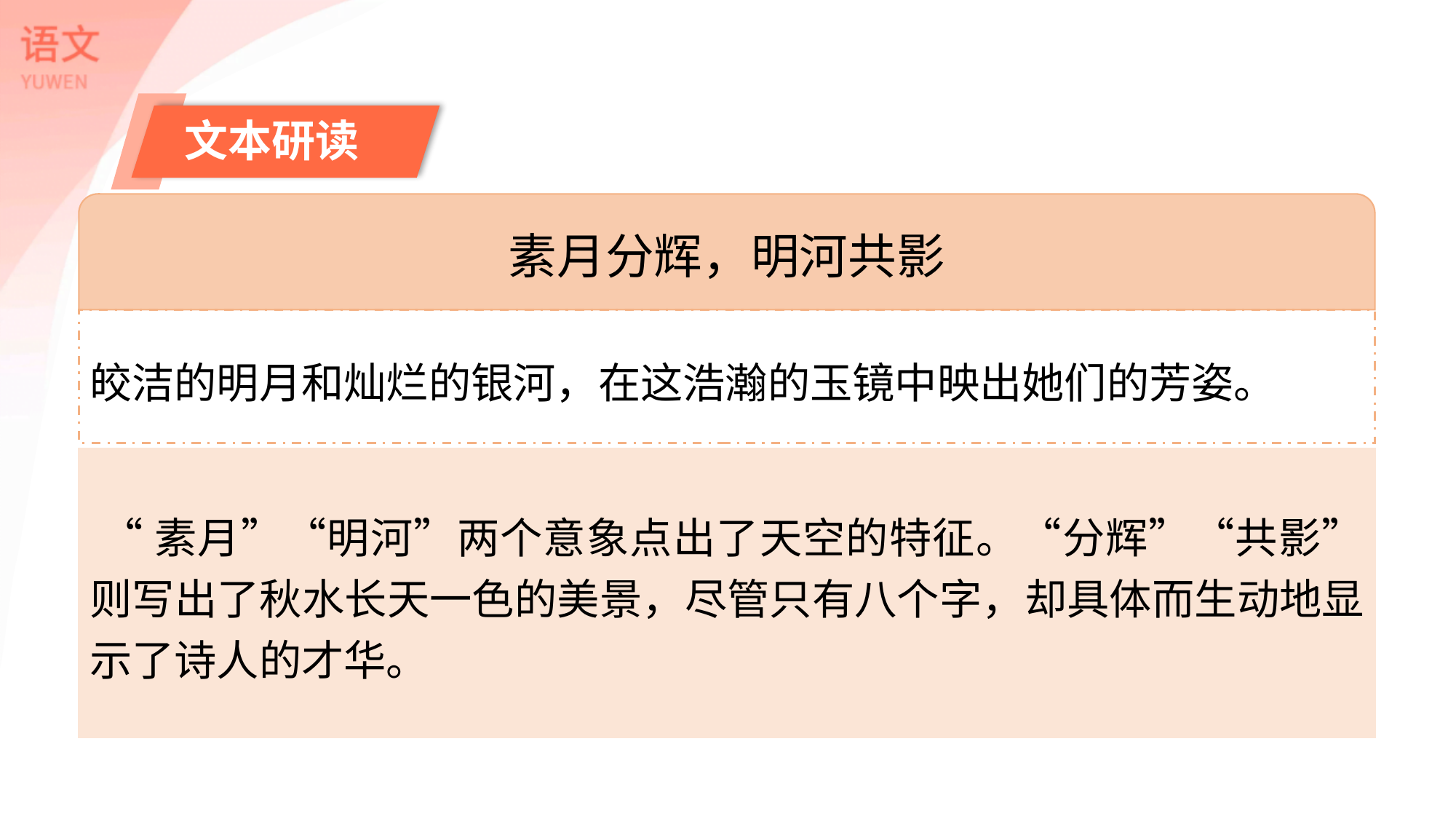

文本研读
素月分辉，明河共影
皎洁的明月和灿烂的银河，在这浩瀚的玉镜中映出她们的芳姿。
 “素月”“明河”两个意象点出了天空的特征。“分辉”“共影”则写出了秋水长天一色的美景，尽管只有八个字，却具体而生动地显示了诗人的才华。